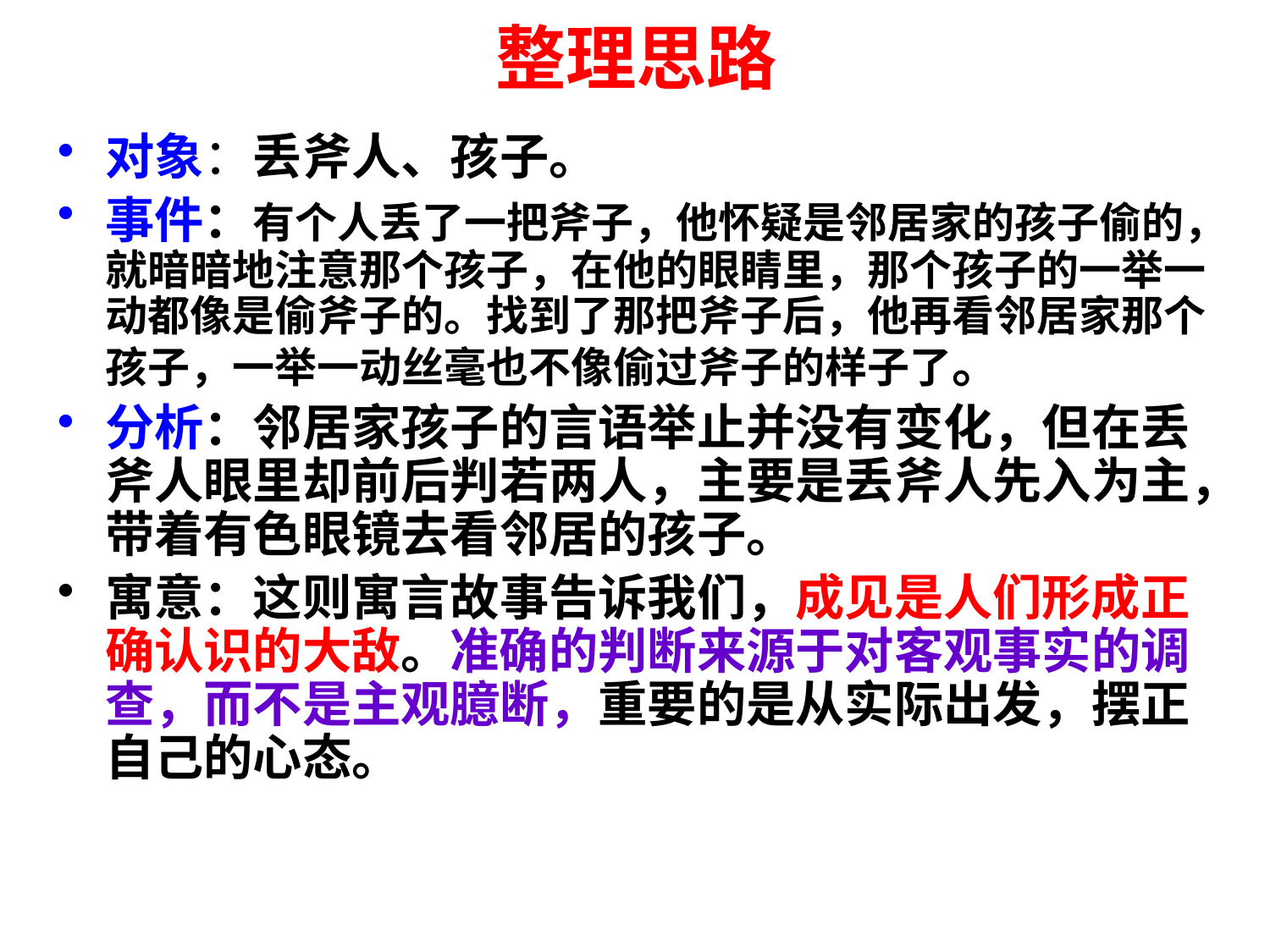

# 整理思路
对象：丢斧人、孩子。
事件：有个人丢了一把斧子，他怀疑是邻居家的孩子偷的，就暗暗地注意那个孩子，在他的眼睛里，那个孩子的一举一动都像是偷斧子的。找到了那把斧子后，他再看邻居家那个孩子，一举一动丝毫也不像偷过斧子的样子了。
分析：邻居家孩子的言语举止并没有变化，但在丢斧人眼里却前后判若两人，主要是丢斧人先入为主，带着有色眼镜去看邻居的孩子。
寓意：这则寓言故事告诉我们，成见是人们形成正确认识的大敌。准确的判断来源于对客观事实的调查，而不是主观臆断，重要的是从实际出发，摆正自己的心态。